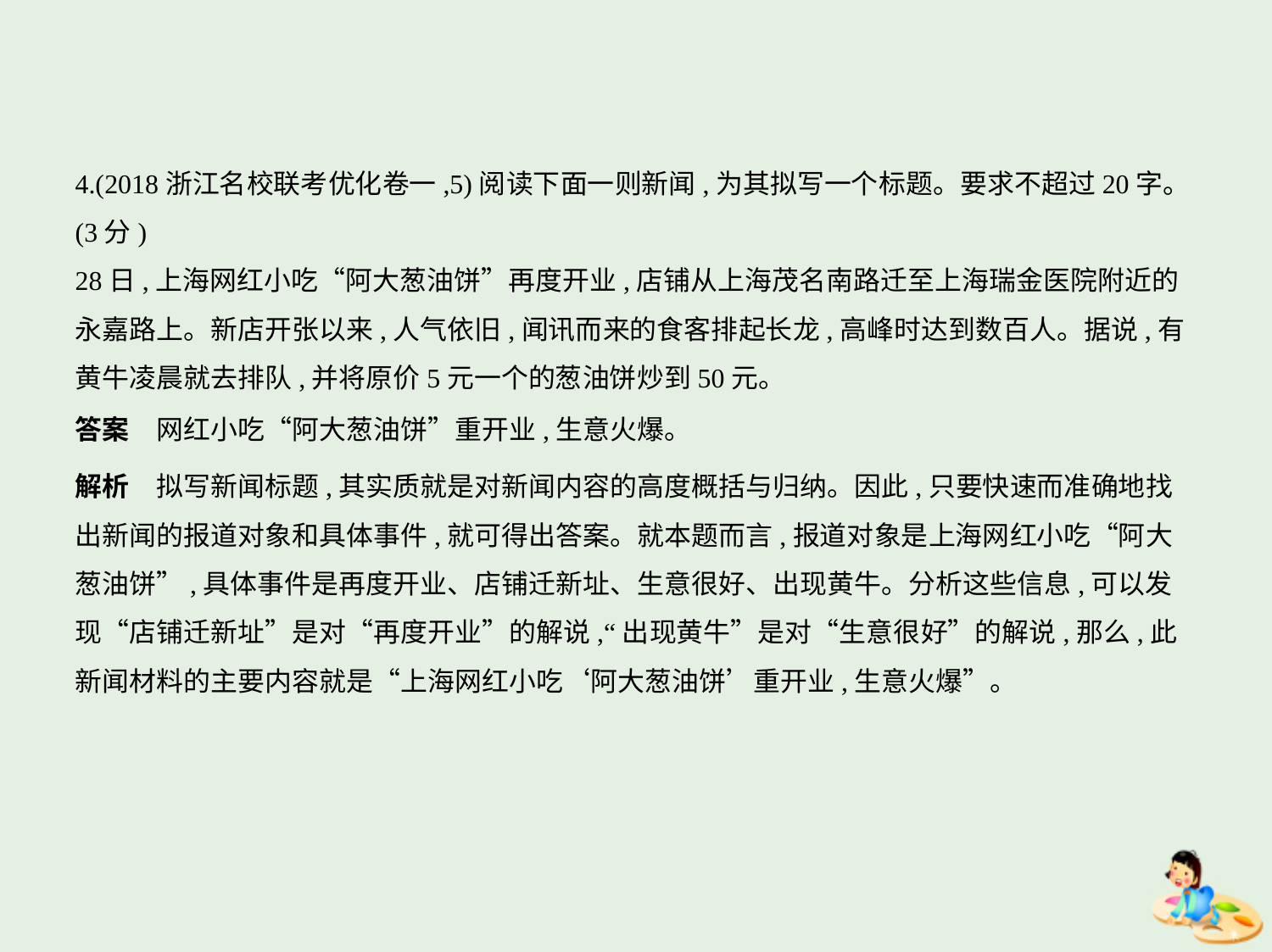

4.(2018浙江名校联考优化卷一,5)阅读下面一则新闻,为其拟写一个标题。要求不超过20字。
(3分)
28日,上海网红小吃“阿大葱油饼”再度开业,店铺从上海茂名南路迁至上海瑞金医院附近的
永嘉路上。新店开张以来,人气依旧,闻讯而来的食客排起长龙,高峰时达到数百人。据说,有
黄牛凌晨就去排队,并将原价5元一个的葱油饼炒到50元。
答案　网红小吃“阿大葱油饼”重开业,生意火爆。
解析　拟写新闻标题,其实质就是对新闻内容的高度概括与归纳。因此,只要快速而准确地找
出新闻的报道对象和具体事件,就可得出答案。就本题而言,报道对象是上海网红小吃“阿大
葱油饼”,具体事件是再度开业、店铺迁新址、生意很好、出现黄牛。分析这些信息,可以发
现“店铺迁新址”是对“再度开业”的解说,“出现黄牛”是对“生意很好”的解说,那么,此
新闻材料的主要内容就是“上海网红小吃‘阿大葱油饼’重开业,生意火爆”。